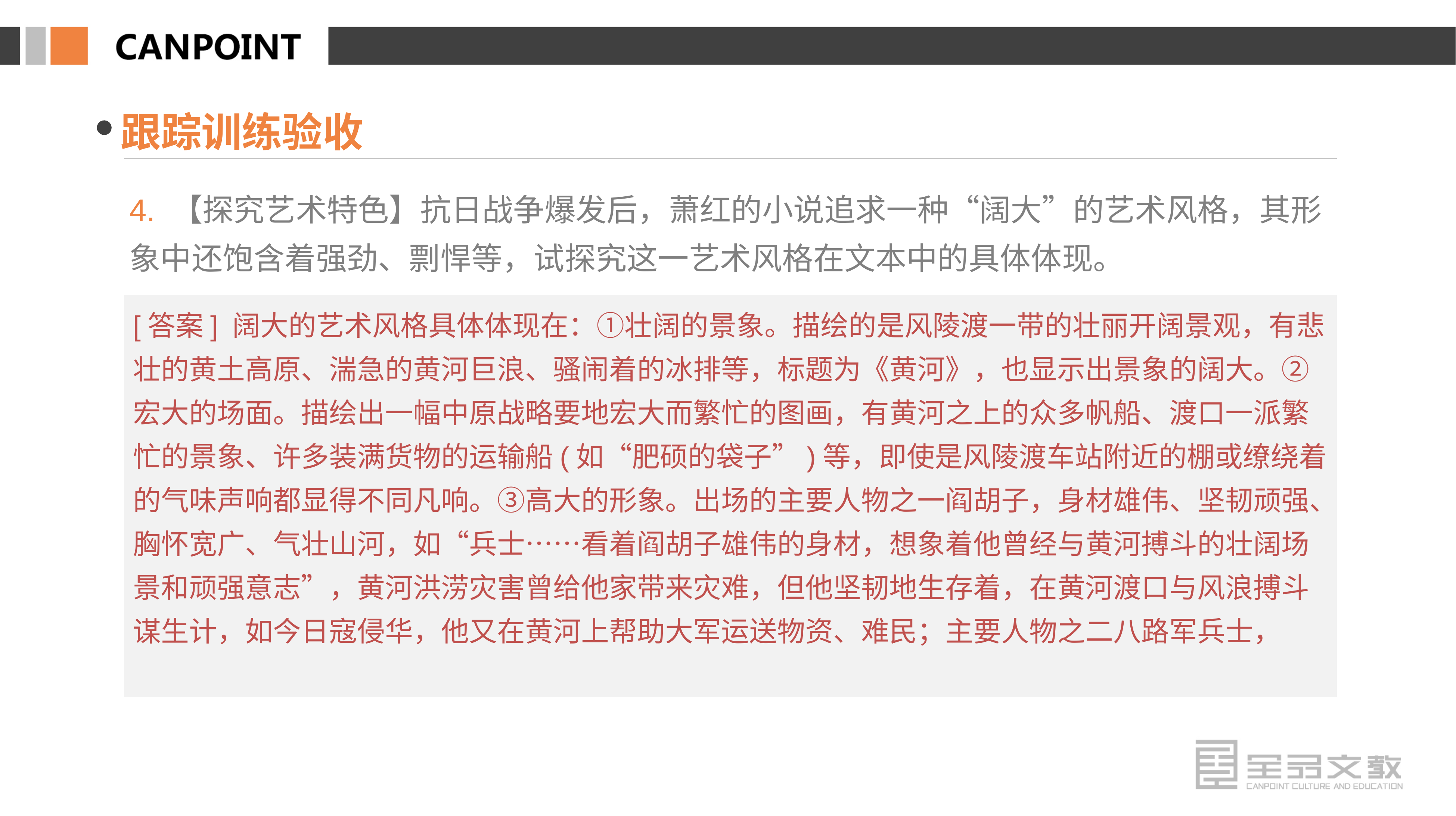

跟踪训练验收

4. 【探究艺术特色】抗日战争爆发后，萧红的小说追求一种“阔大”的艺术风格，其形象中还饱含着强劲、剽悍等，试探究这一艺术风格在文本中的具体体现。

[答案] 阔大的艺术风格具体体现在：①壮阔的景象。描绘的是风陵渡一带的壮丽开阔景观，有悲壮的黄土高原、湍急的黄河巨浪、骚闹着的冰排等，标题为《黄河》，也显示出景象的阔大。②宏大的场面。描绘出一幅中原战略要地宏大而繁忙的图画，有黄河之上的众多帆船、渡口一派繁忙的景象、许多装满货物的运输船(如“肥硕的袋子”)等，即使是风陵渡车站附近的棚或缭绕着的气味声响都显得不同凡响。③高大的形象。出场的主要人物之一阎胡子，身材雄伟、坚韧顽强、胸怀宽广、气壮山河，如“兵士……看着阎胡子雄伟的身材，想象着他曾经与黄河搏斗的壮阔场景和顽强意志”，黄河洪涝灾害曾给他家带来灾难，但他坚韧地生存着，在黄河渡口与风浪搏斗谋生计，如今日寇侵华，他又在黄河上帮助大军运送物资、难民；主要人物之二八路军兵士，